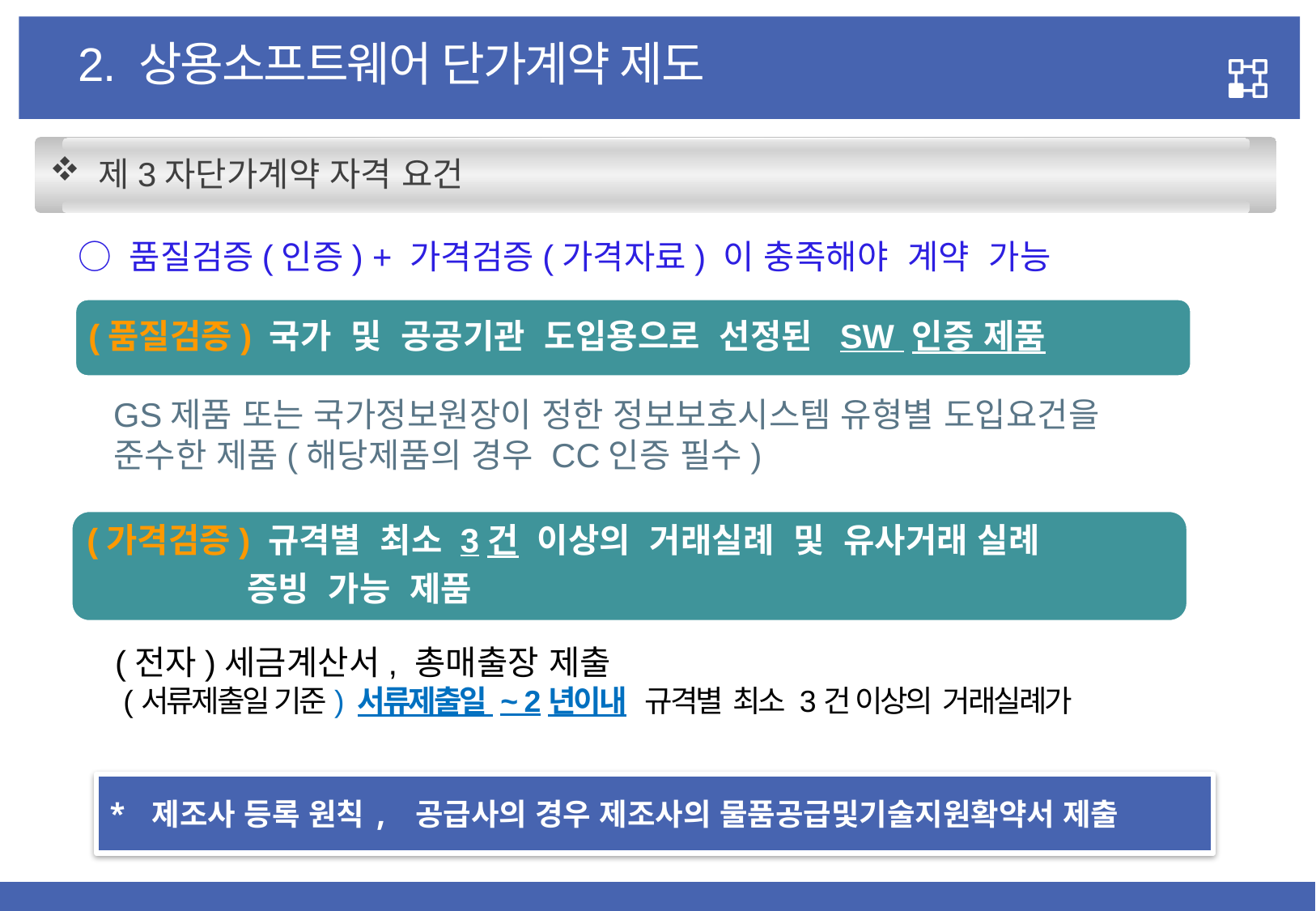

2. 상용소프트웨어 단가계약 제도

 제3자단가계약 자격 요건
 ○ 품질검증(인증) + 가격검증(가격자료) 이 충족해야  계약  가능

(품질검증) 국가  및  공공기관  도입용으로  선정된  SW 인증 제품
GS제품 또는 국가정보원장이 정한 정보보호시스템 유형별 도입요건을
준수한 제품(해당제품의 경우 CC인증 필수)

(가격검증) 규격별  최소 3건  이상의  거래실례  및  유사거래 실례
                증빙  가능  제품

(전자)세금계산서, 총매출장 제출
 (서류제출일 기준) 서류제출일 ~ 2년이내   규격별  최소 3건 이상의  거래실례가
* 제조사 등록 원칙, 공급사의 경우 제조사의 물품공급및기술지원확약서 제출